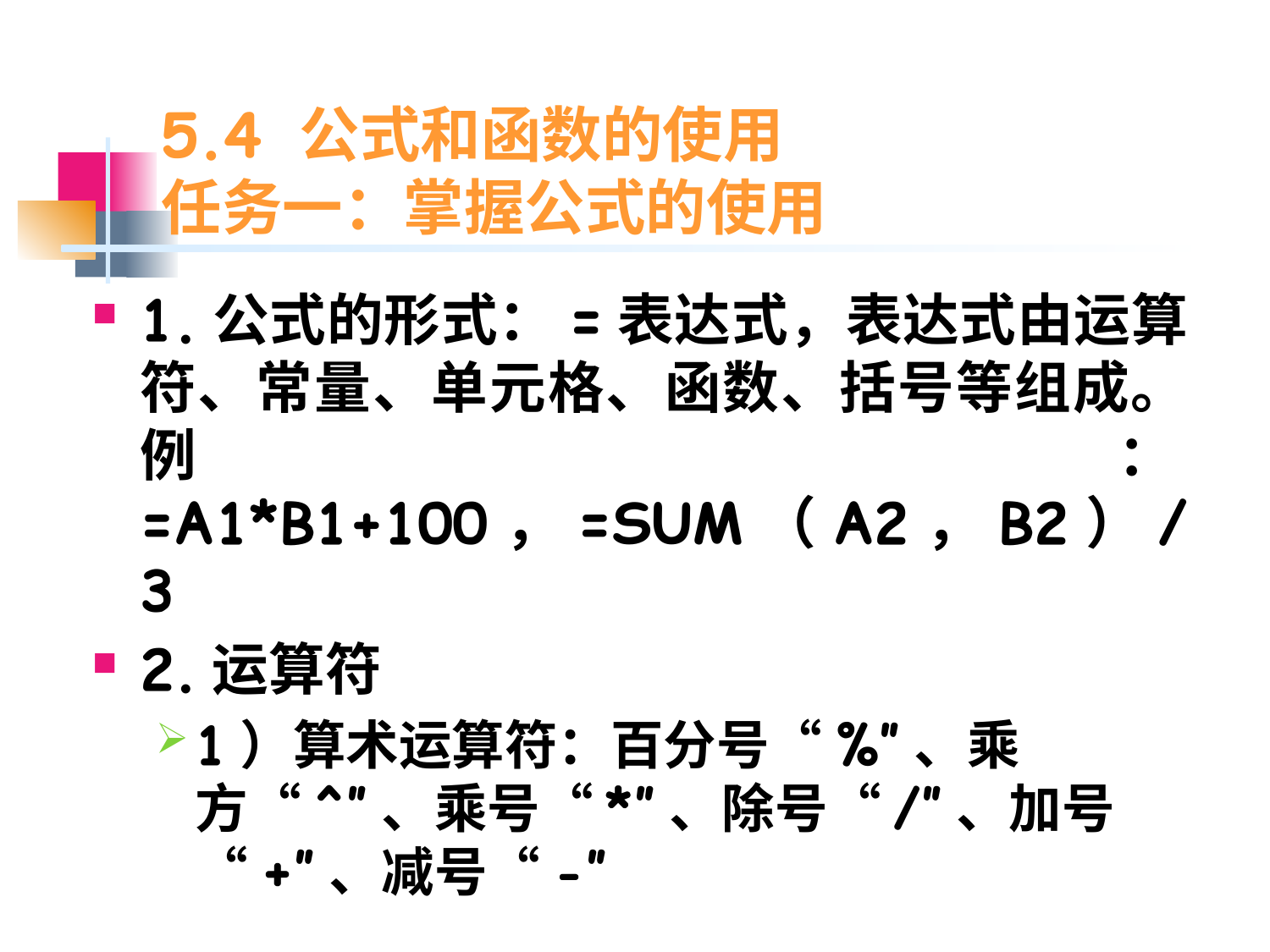

# 5.4 公式和函数的使用 任务一：掌握公式的使用
1.公式的形式：=表达式，表达式由运算符、常量、单元格、函数、括号等组成。例：=A1*B1+100，=SUM（A2，B2）/3
2.运算符
1）算术运算符：百分号“%”、乘方“^”、乘号“*”、除号“/”、加号“+”、减号“-”